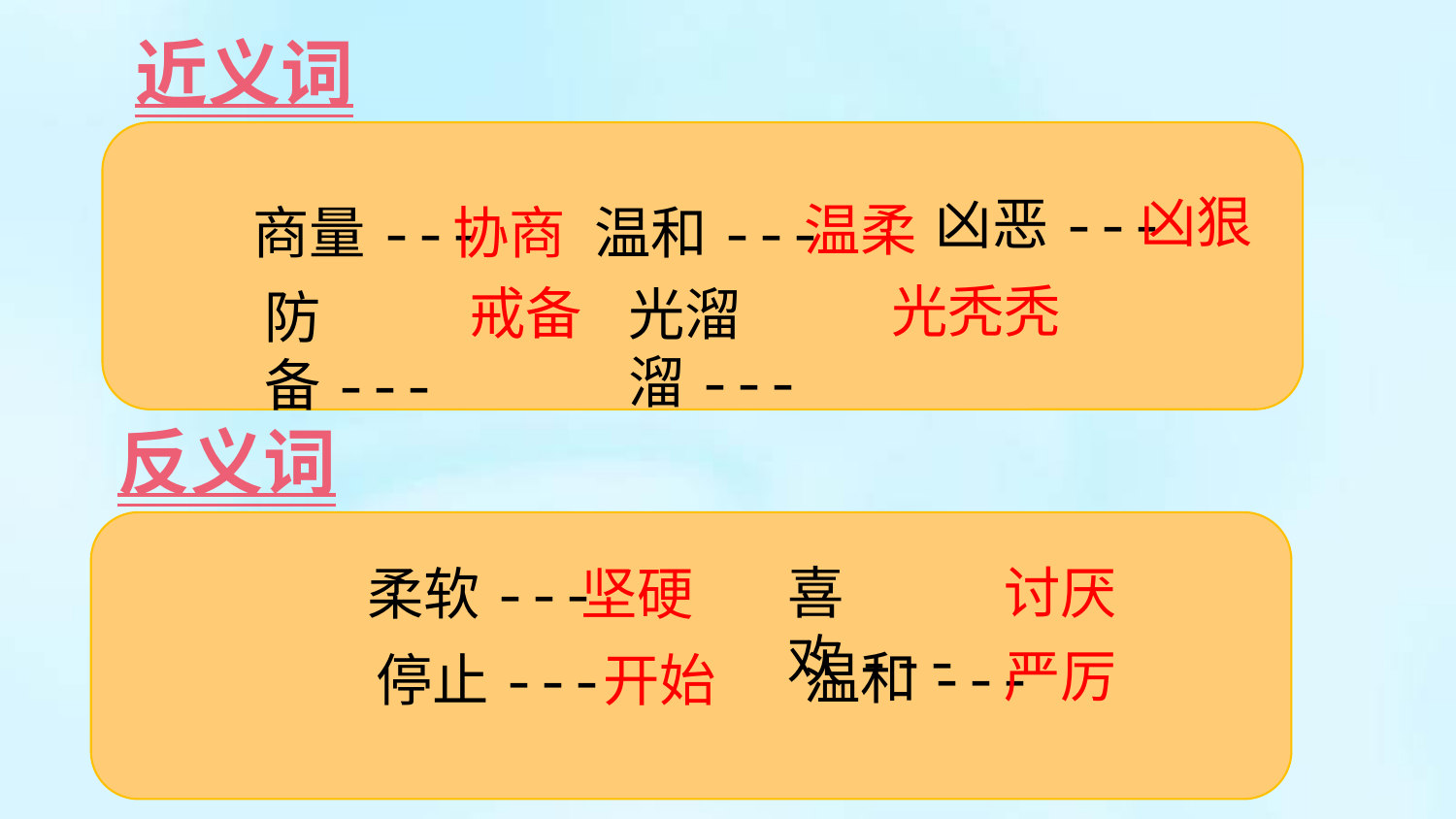

近义词

凶狠
凶恶---
温柔
商量---
协商
温和---
光秃秃
戒备
光溜溜---
防备---
反义词

讨厌
喜欢---
柔软---
 坚硬
严厉
温和---
停止---
开始